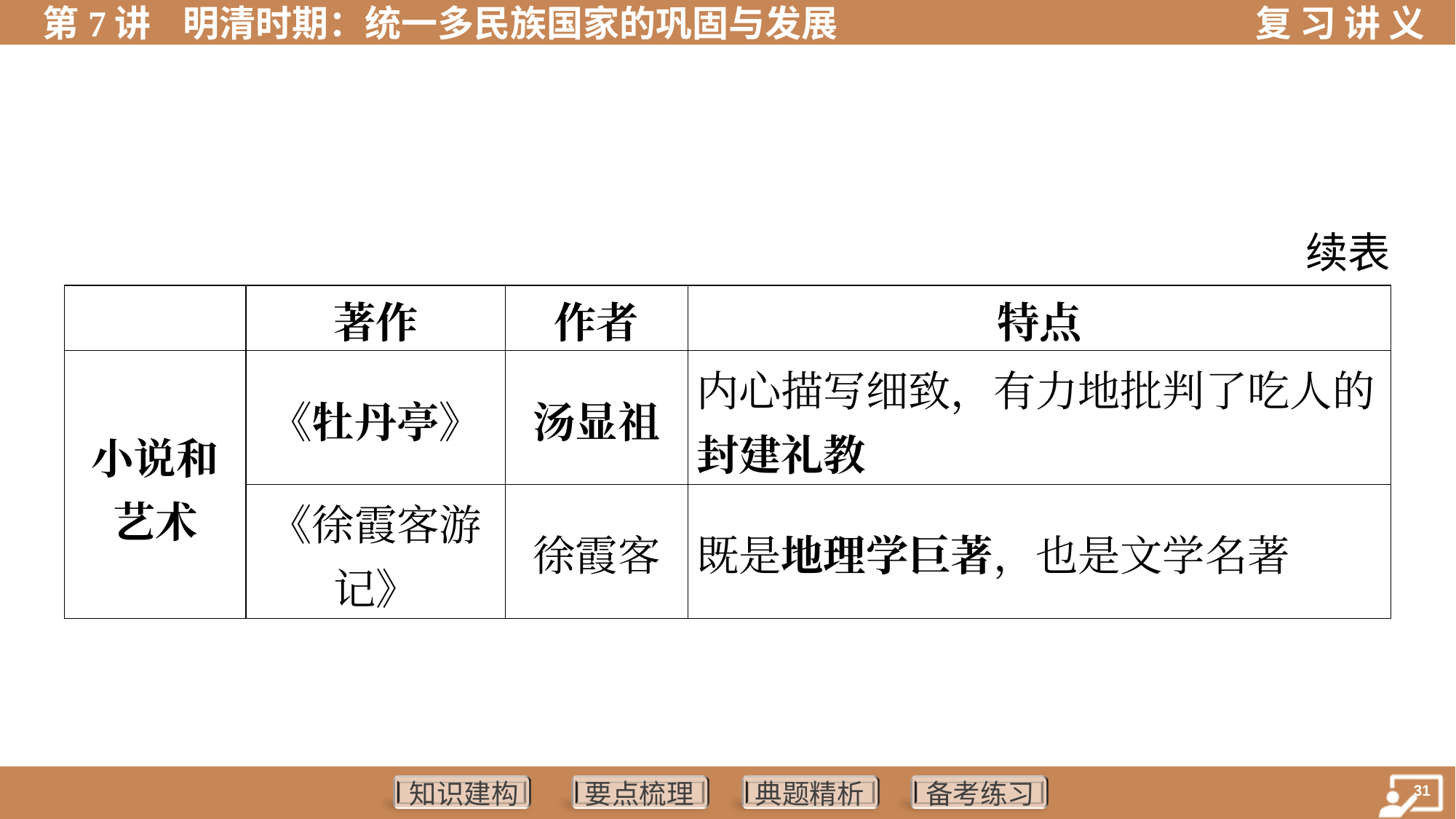

续表
|  | 著作 | 作者 | 特点 |  |  |  |
| --- | --- | --- | --- | --- | --- | --- |
| 小说和 艺术 | 《牡丹亭》 | 汤显祖 | 内心描写细致，有力地批判了吃人的 封建礼教 |  |  |  |
|  | 《徐霞客游 记》 | 徐霞客 | 既是地理学巨著，也是文学名著 |  |  |  |